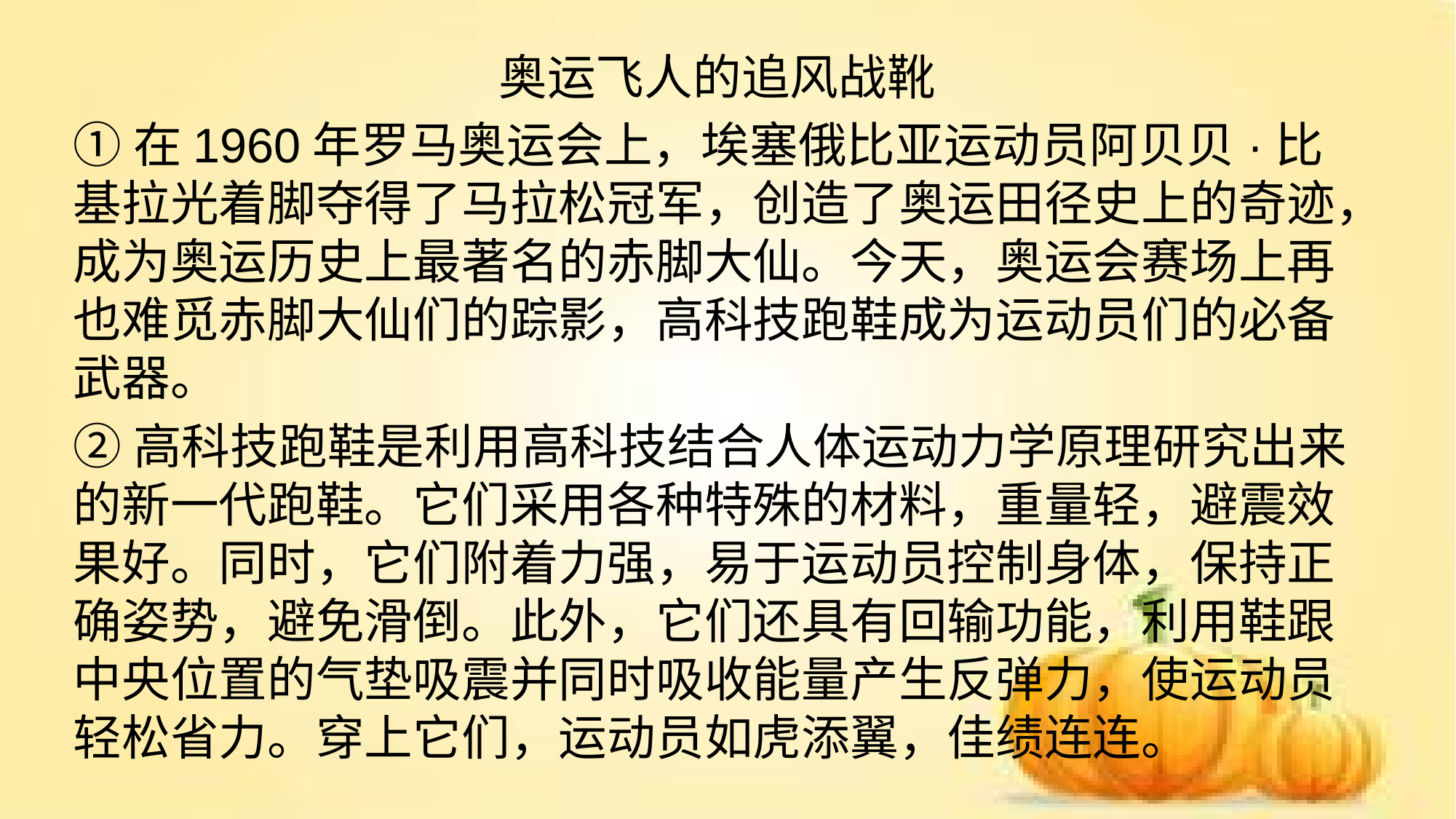

奥运飞人的追风战靴
①在1960年罗马奥运会上，埃塞俄比亚运动员阿贝贝·比基拉光着脚夺得了马拉松冠军，创造了奥运田径史上的奇迹，成为奥运历史上最著名的赤脚大仙。今天，奥运会赛场上再也难觅赤脚大仙们的踪影，高科技跑鞋成为运动员们的必备武器。
②高科技跑鞋是利用高科技结合人体运动力学原理研究出来的新一代跑鞋。它们采用各种特殊的材料，重量轻，避震效果好。同时，它们附着力强，易于运动员控制身体，保持正确姿势，避免滑倒。此外，它们还具有回输功能，利用鞋跟中央位置的气垫吸震并同时吸收能量产生反弹力，使运动员轻松省力。穿上它们，运动员如虎添翼，佳绩连连。